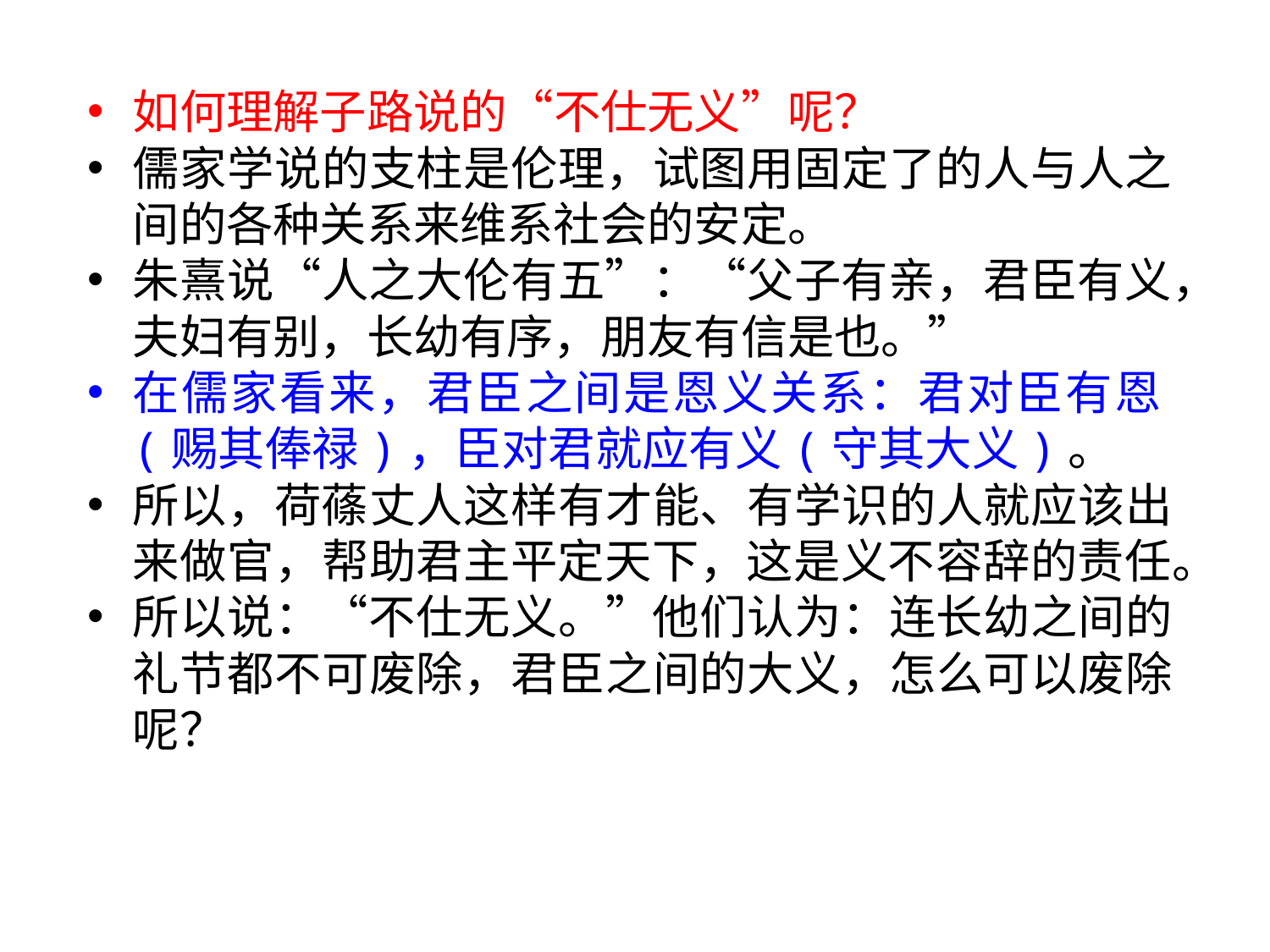

如何理解子路说的“不仕无义”呢？
儒家学说的支柱是伦理，试图用固定了的人与人之间的各种关系来维系社会的安定。
朱熹说“人之大伦有五”：“父子有亲，君臣有义，夫妇有别，长幼有序，朋友有信是也。”
在儒家看来，君臣之间是恩义关系：君对臣有恩(赐其俸禄)，臣对君就应有义(守其大义)。
所以，荷蓧丈人这样有才能、有学识的人就应该出来做官，帮助君主平定天下，这是义不容辞的责任。
所以说：“不仕无义。”他们认为：连长幼之间的礼节都不可废除，君臣之间的大义，怎么可以废除呢？